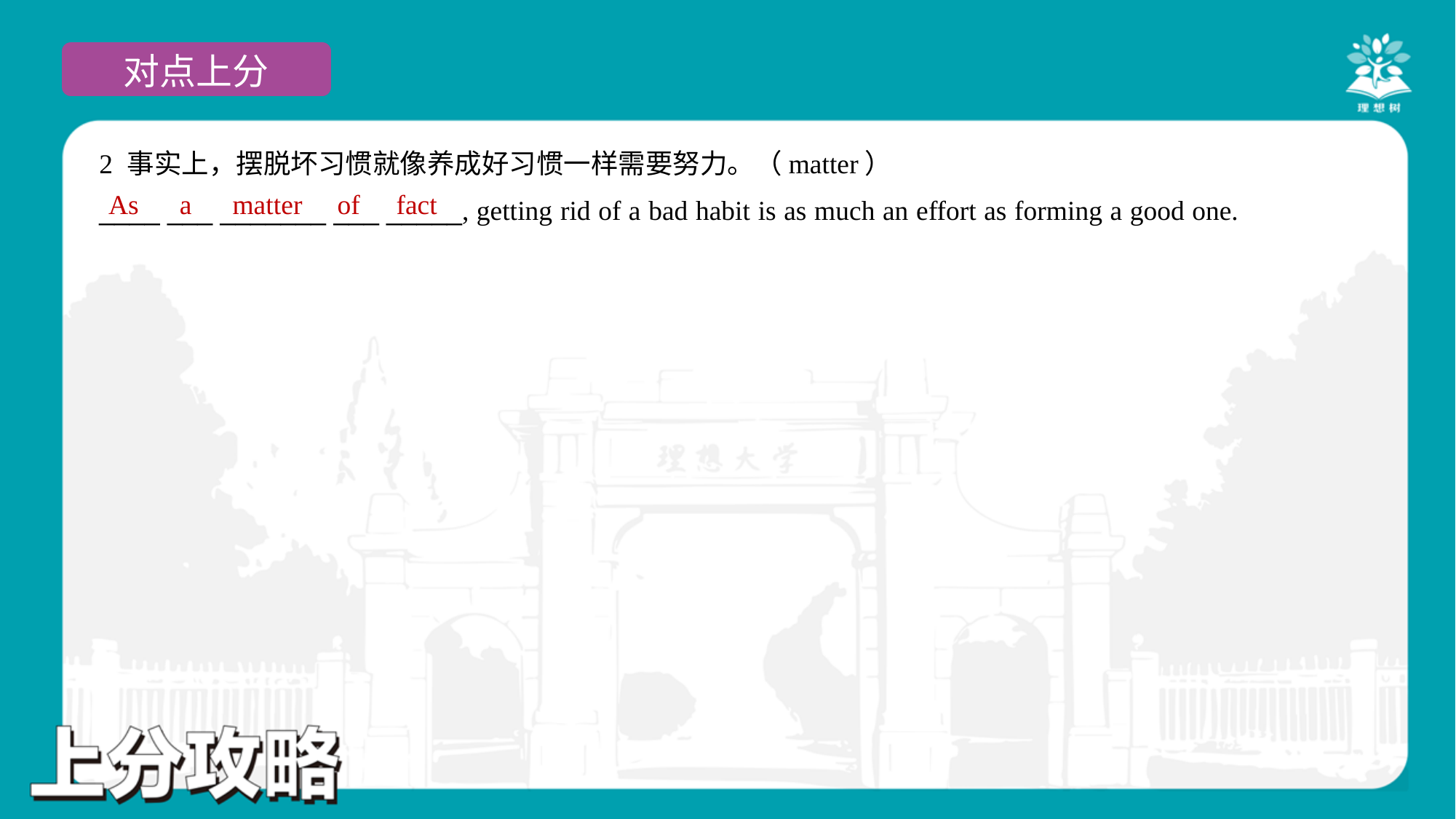

2 事实上，摆脱坏习惯就像养成好习惯一样需要努力。（matter）
____ ___ _______ ___ _____, getting rid of a bad habit is as much an effort as forming a good one.
As
a
matter
of
fact